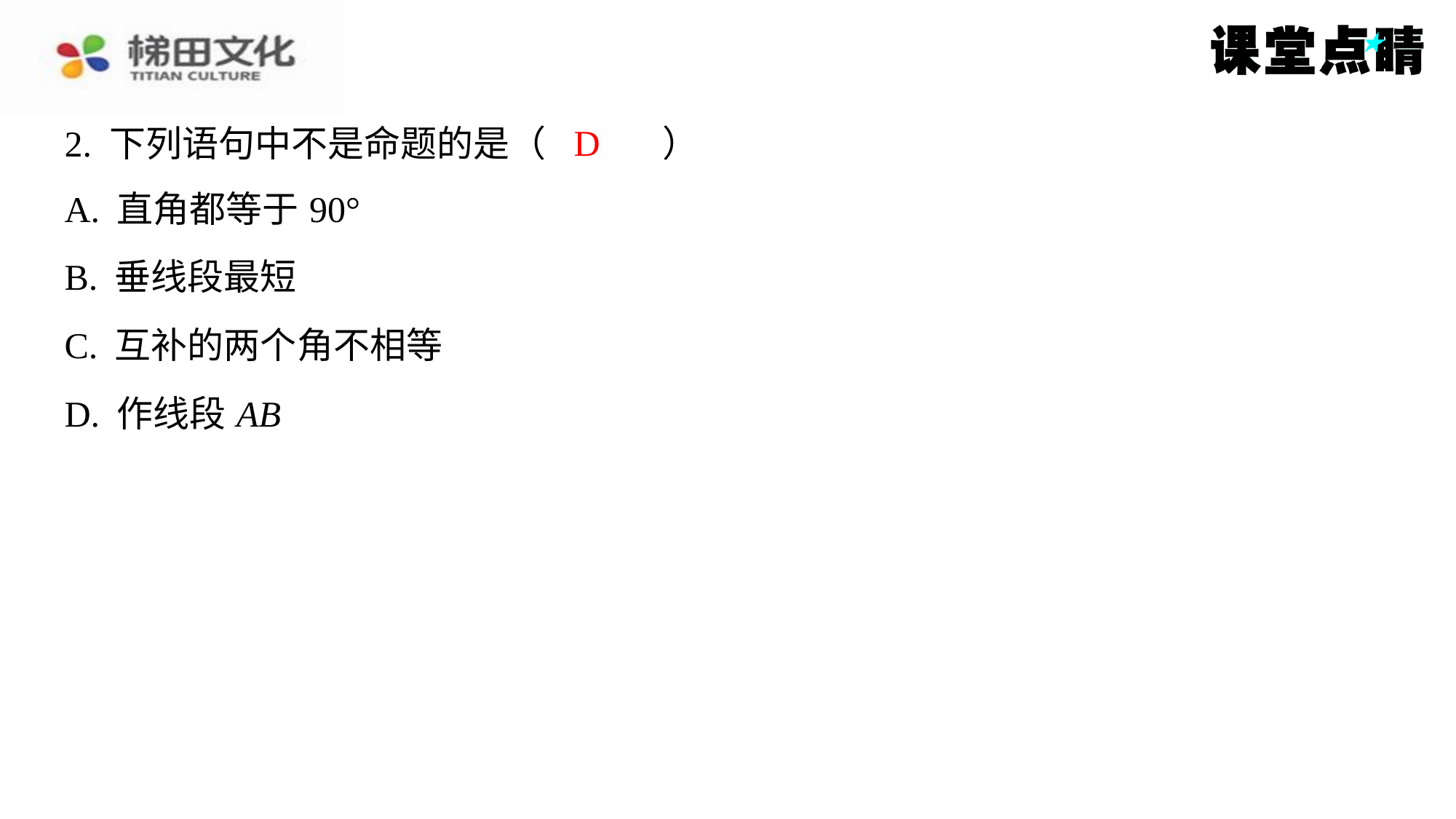

D
2. 下列语句中不是命题的是（　D　）
| A. 直角都等于90° |
| --- |
| B. 垂线段最短 |
| C. 互补的两个角不相等 |
| D. 作线段 AB |